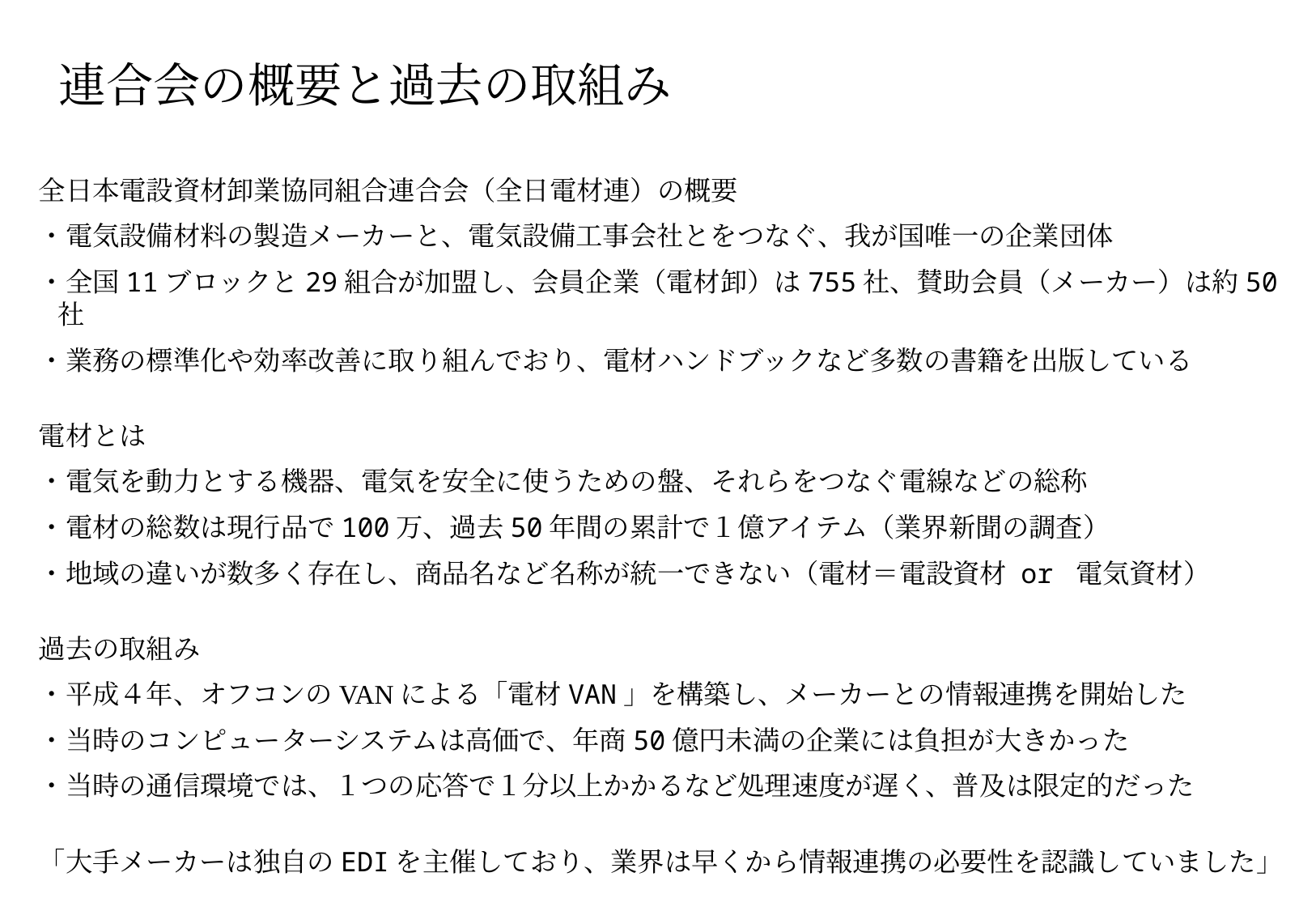

# 連合会の概要と過去の取組み
　全日本電設資材卸業協同組合連合会（全日電材連）の概要
　・電気設備材料の製造メーカーと、電気設備工事会社とをつなぐ、我が国唯一の企業団体
　・全国11ブロックと29組合が加盟し、会員企業（電材卸）は755社、賛助会員（メーカー）は約50社
　・業務の標準化や効率改善に取り組んでおり、電材ハンドブックなど多数の書籍を出版している

　電材とは
　・電気を動力とする機器、電気を安全に使うための盤、それらをつなぐ電線などの総称
　・電材の総数は現行品で100万、過去50年間の累計で１億アイテム（業界新聞の調査）
　・地域の違いが数多く存在し、商品名など名称が統一できない（電材＝電設資材 or 電気資材）

　過去の取組み
　・平成４年、オフコンのVANによる「電材VAN」を構築し、メーカーとの情報連携を開始した
　・当時のコンピューターシステムは高価で、年商50億円未満の企業には負担が大きかった
　・当時の通信環境では、１つの応答で１分以上かかるなど処理速度が遅く、普及は限定的だった

　「大手メーカーは独自のEDIを主催しており、業界は早くから情報連携の必要性を認識していました」